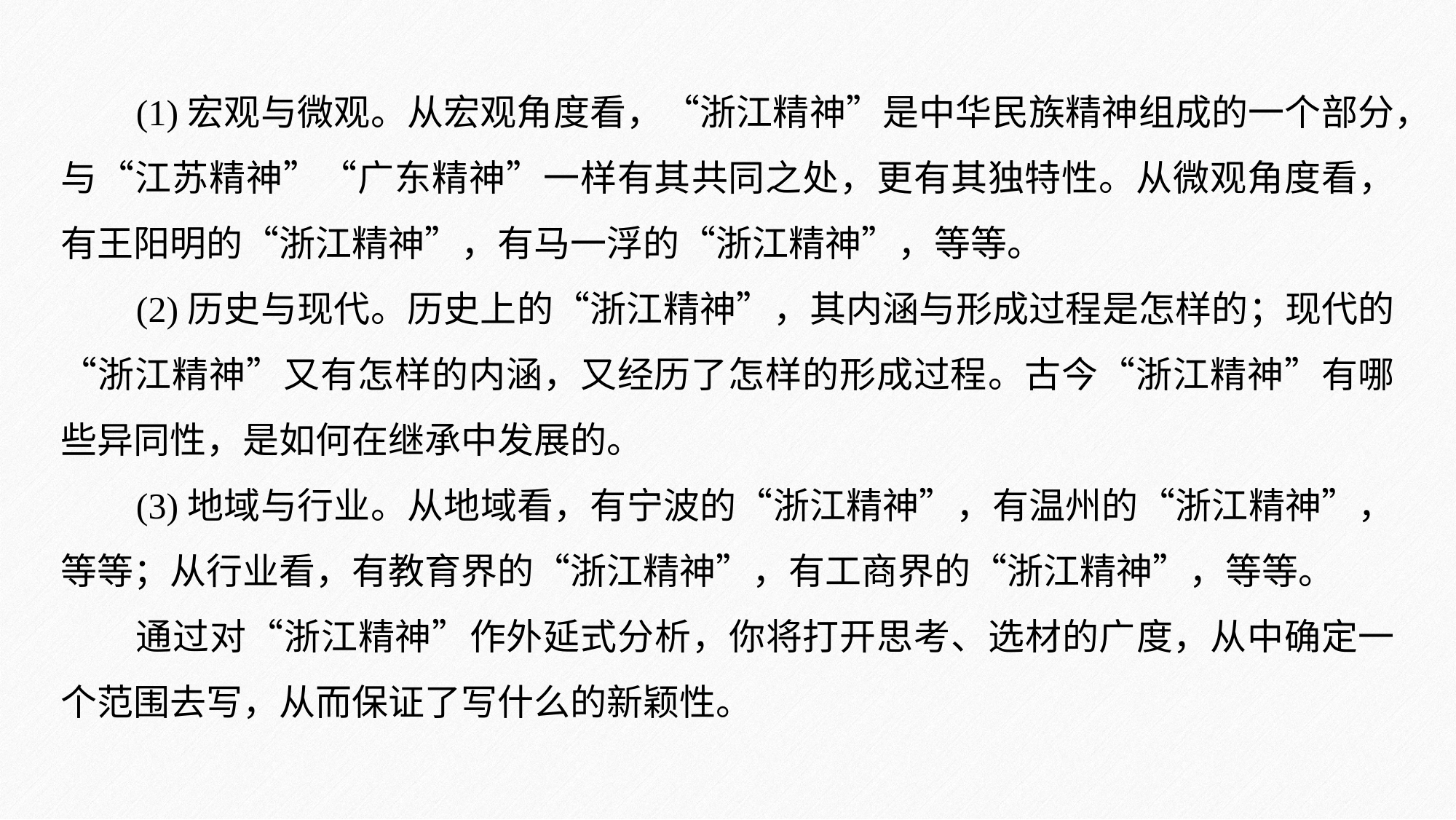

(1)宏观与微观。从宏观角度看，“浙江精神”是中华民族精神组成的一个部分，与“江苏精神”“广东精神”一样有其共同之处，更有其独特性。从微观角度看，有王阳明的“浙江精神”，有马一浮的“浙江精神”，等等。
(2)历史与现代。历史上的“浙江精神”，其内涵与形成过程是怎样的；现代的“浙江精神”又有怎样的内涵，又经历了怎样的形成过程。古今“浙江精神”有哪些异同性，是如何在继承中发展的。
(3)地域与行业。从地域看，有宁波的“浙江精神”，有温州的“浙江精神”，等等；从行业看，有教育界的“浙江精神”，有工商界的“浙江精神”，等等。
通过对“浙江精神”作外延式分析，你将打开思考、选材的广度，从中确定一个范围去写，从而保证了写什么的新颖性。